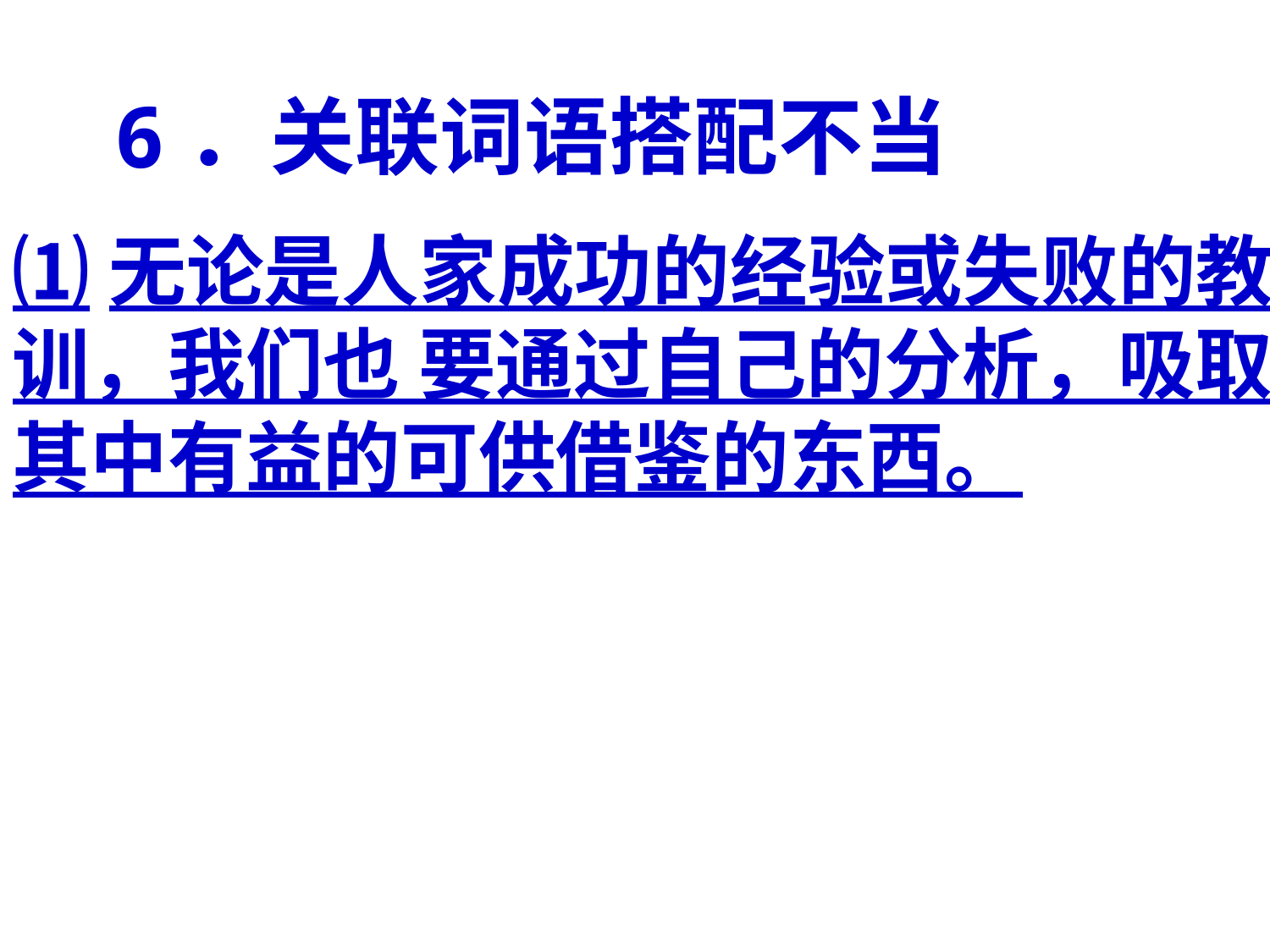

# 6．关联词语搭配不当
⑴无论是人家成功的经验或失败的教训，我们也 要通过自己的分析，吸取其中有益的可供借鉴的东西。